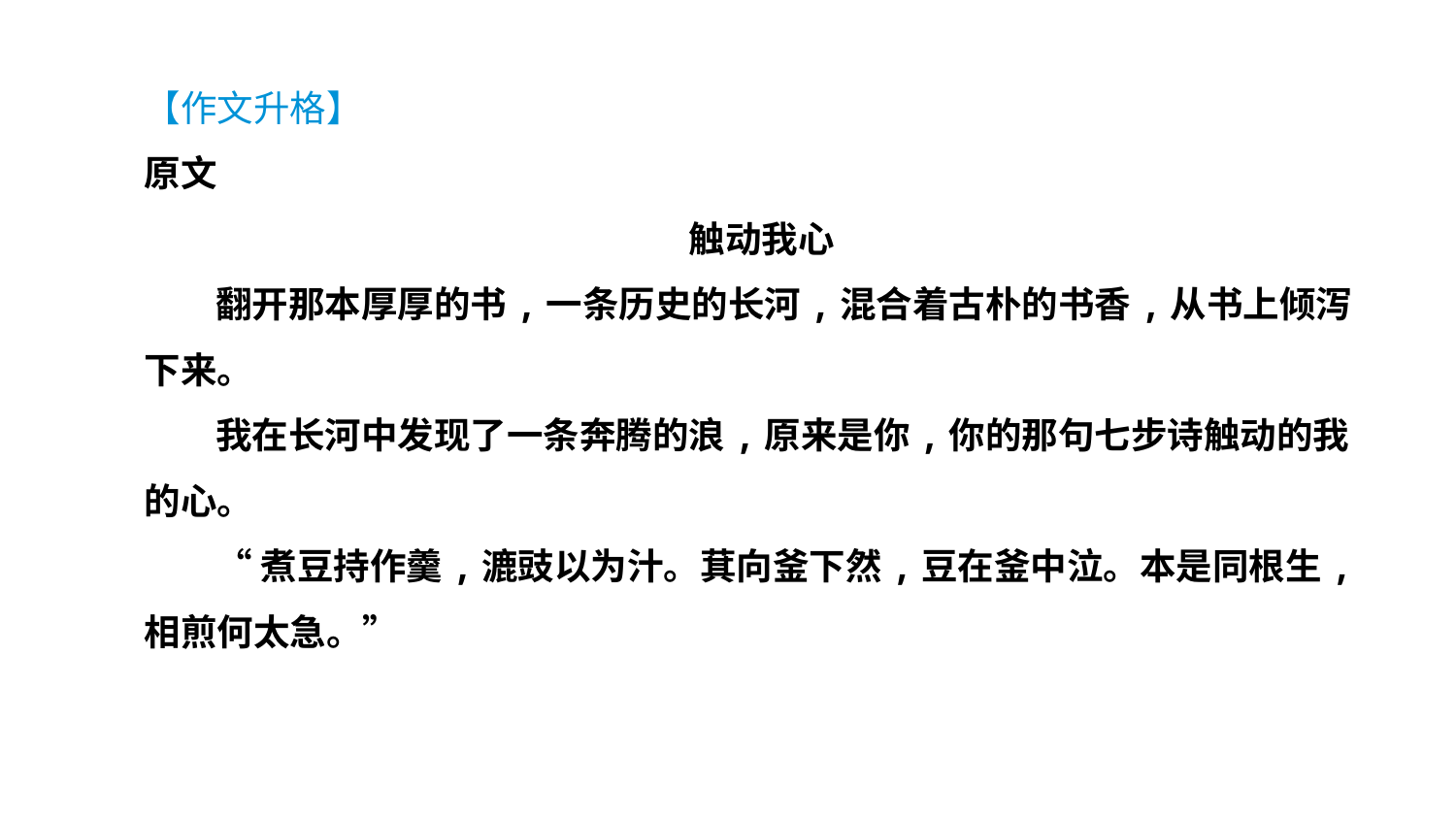

【作文升格】
原文
触动我心
翻开那本厚厚的书,一条历史的长河,混合着古朴的书香,从书上倾泻下来。
我在长河中发现了一条奔腾的浪,原来是你,你的那句七步诗触动的我的心。
“煮豆持作羹,漉豉以为汁。萁向釜下然,豆在釜中泣。本是同根生,相煎何太急。”